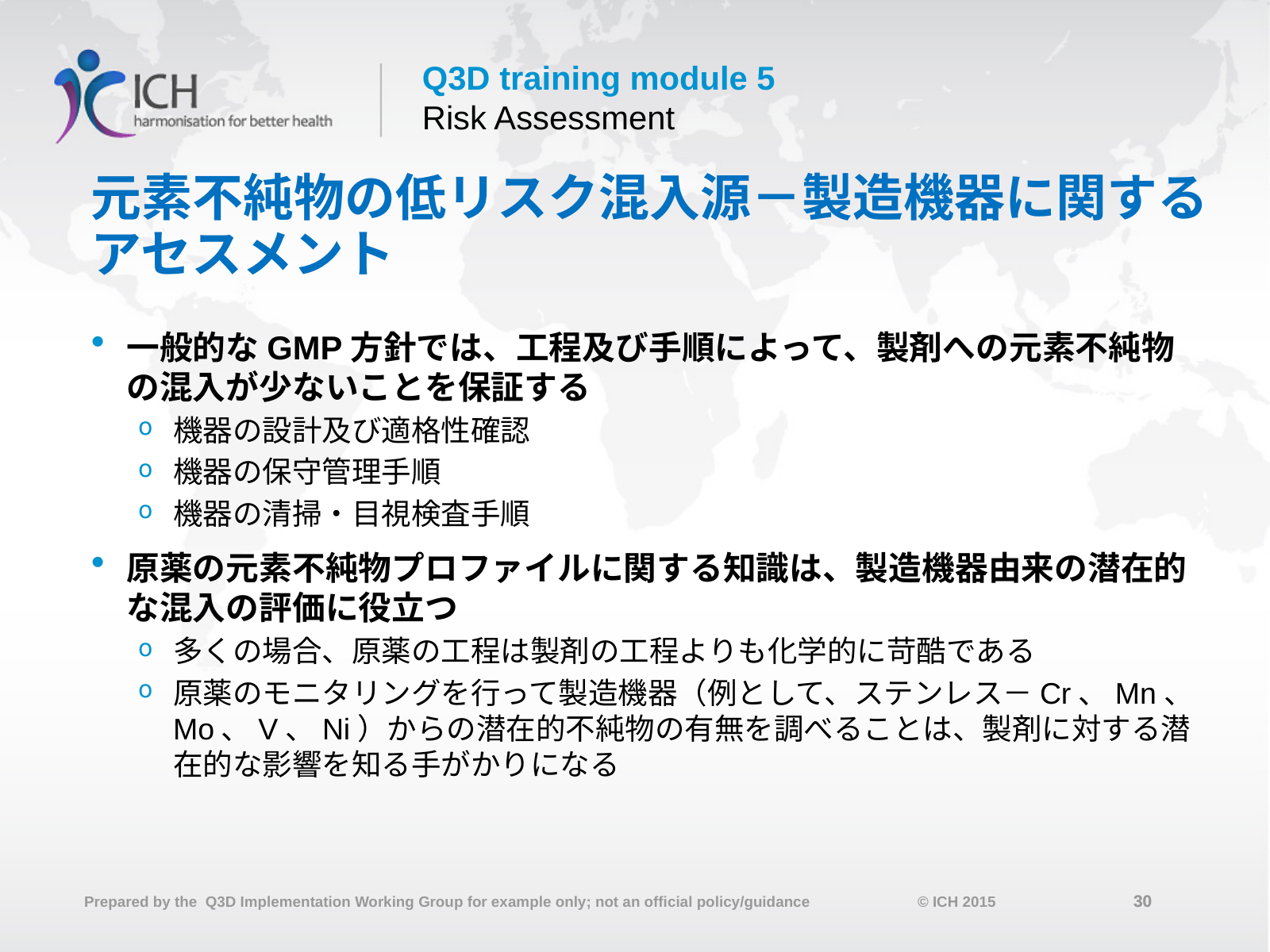

# 元素不純物の低リスク混入源－製造機器に関する アセスメント
一般的なGMP方針では、工程及び手順によって、製剤への元素不純物の混入が少ないことを保証する
機器の設計及び適格性確認
機器の保守管理手順
機器の清掃・目視検査手順
原薬の元素不純物プロファイルに関する知識は、製造機器由来の潜在的な混入の評価に役立つ
多くの場合、原薬の工程は製剤の工程よりも化学的に苛酷である
原薬のモニタリングを行って製造機器（例として、ステンレス－Cr、Mn、Mo、V、Ni）からの潜在的不純物の有無を調べることは、製剤に対する潜在的な影響を知る手がかりになる